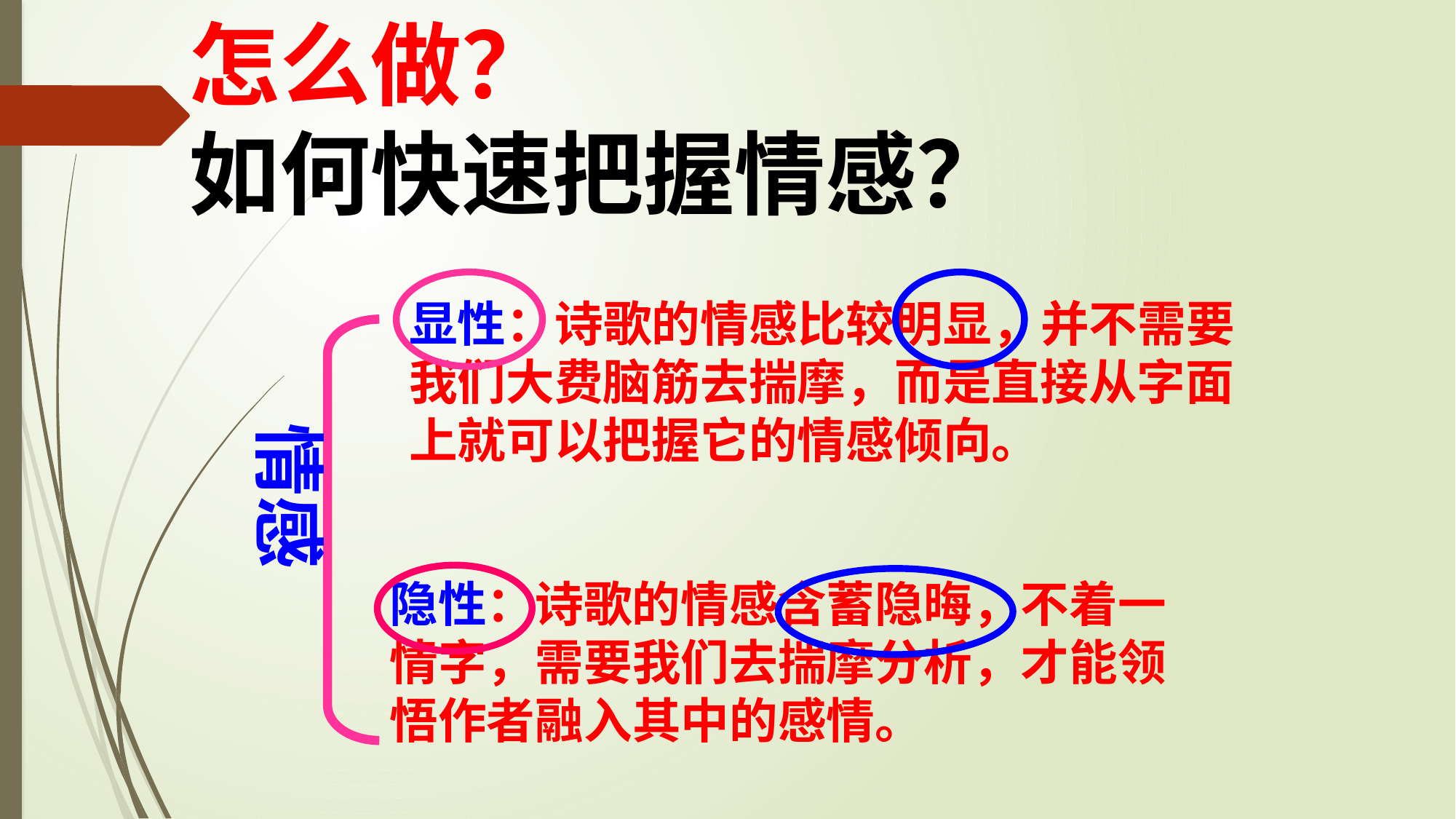

怎么做？
如何快速把握情感？

显性：诗歌的情感比较明显，并不需要我们大费脑筋去揣摩，而是直接从字面上就可以把握它的情感倾向。

情感

隐性：诗歌的情感含蓄隐晦，不着一情字，需要我们去揣摩分析，才能领悟作者融入其中的感情。